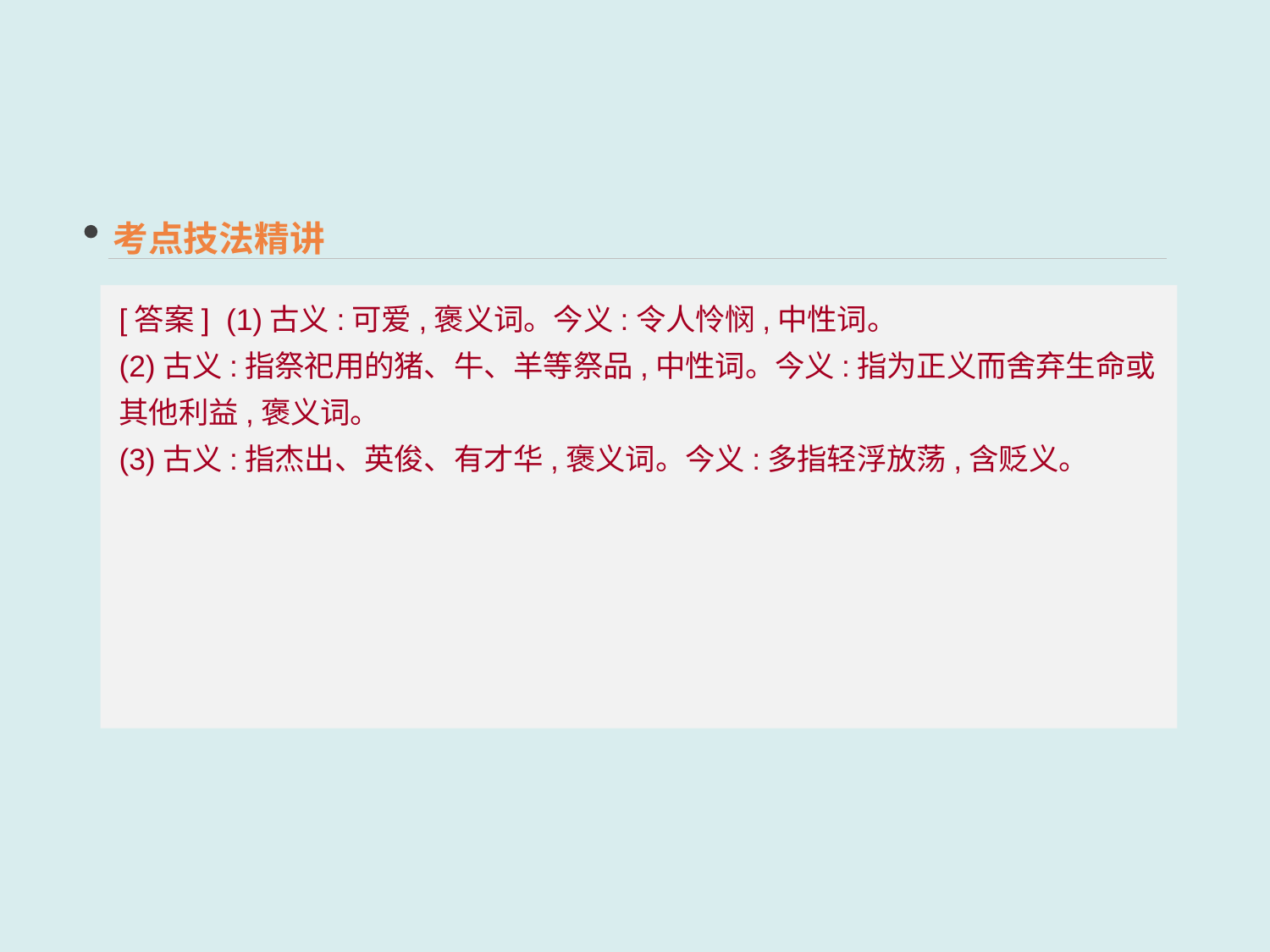

考点技法精讲

[答案]  (1)古义:可爱,褒义词。今义:令人怜悯,中性词。
(2)古义:指祭祀用的猪、牛、羊等祭品,中性词。今义:指为正义而舍弃生命或其他利益,褒义词。
(3)古义:指杰出、英俊、有才华,褒义词。今义:多指轻浮放荡,含贬义。